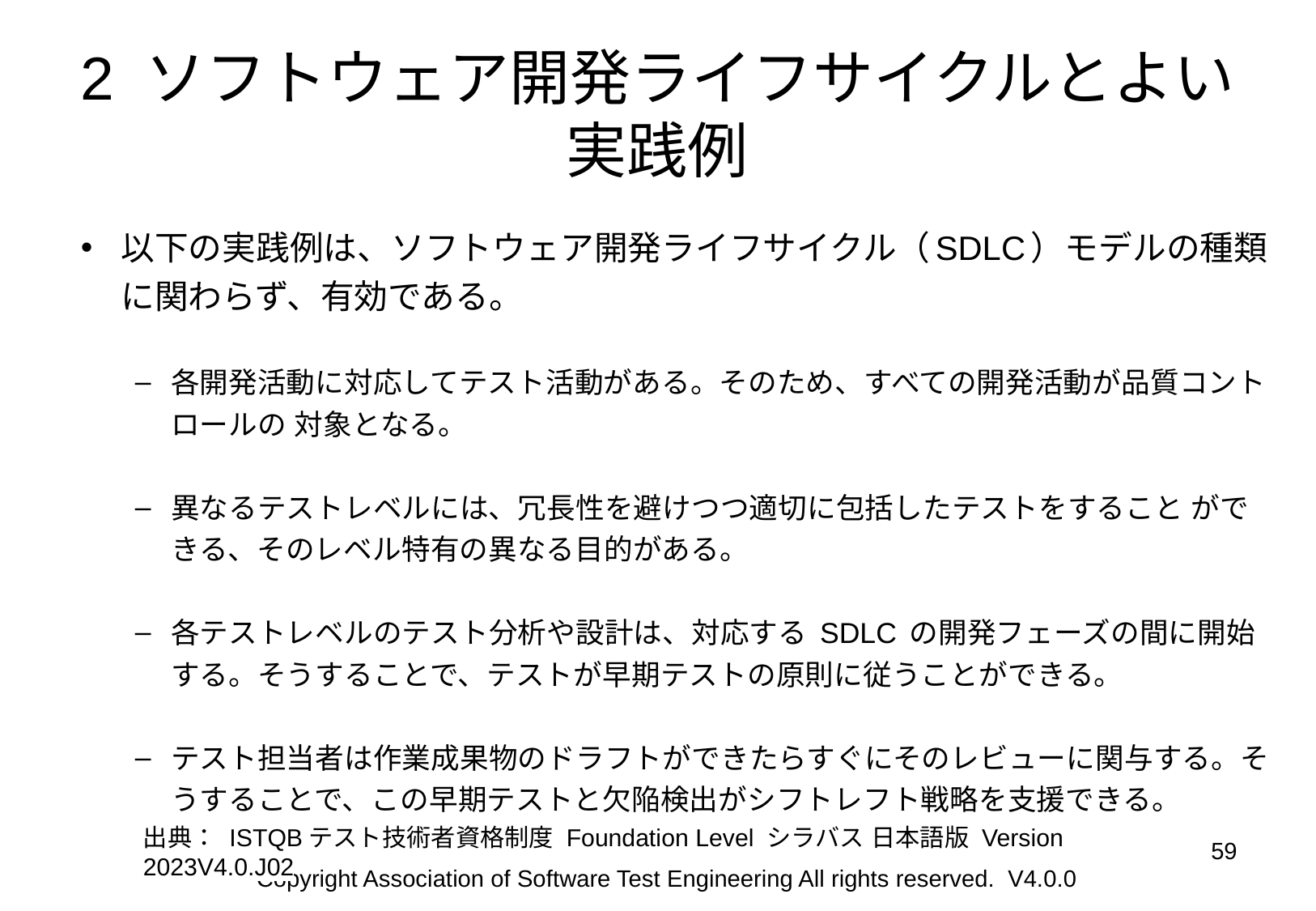

# 2 ソフトウェア開発ライフサイクルとよい実践例
以下の実践例は、ソフトウェア開発ライフサイクル（SDLC）モデルの種類に関わらず、有効である。

各開発活動に対応してテスト活動がある。そのため、すべての開発活動が品質コントロールの 対象となる。
異なるテストレベルには、冗長性を避けつつ適切に包括したテストをすること ができる、そのレベル特有の異なる目的がある。
各テストレベルのテスト分析や設計は、対応する SDLC の開発フェーズの間に開始する。そうすることで、テストが早期テストの原則に従うことができる。
テスト担当者は作業成果物のドラフトができたらすぐにそのレビューに関与する。そうすることで、この早期テストと欠陥検出がシフトレフト戦略を支援できる。
出典： ISTQBテスト技術者資格制度 Foundation Level シラバス 日本語版 Version 2023V4.0.J02
59
Copyright Association of Software Test Engineering All rights reserved.  V4.0.0